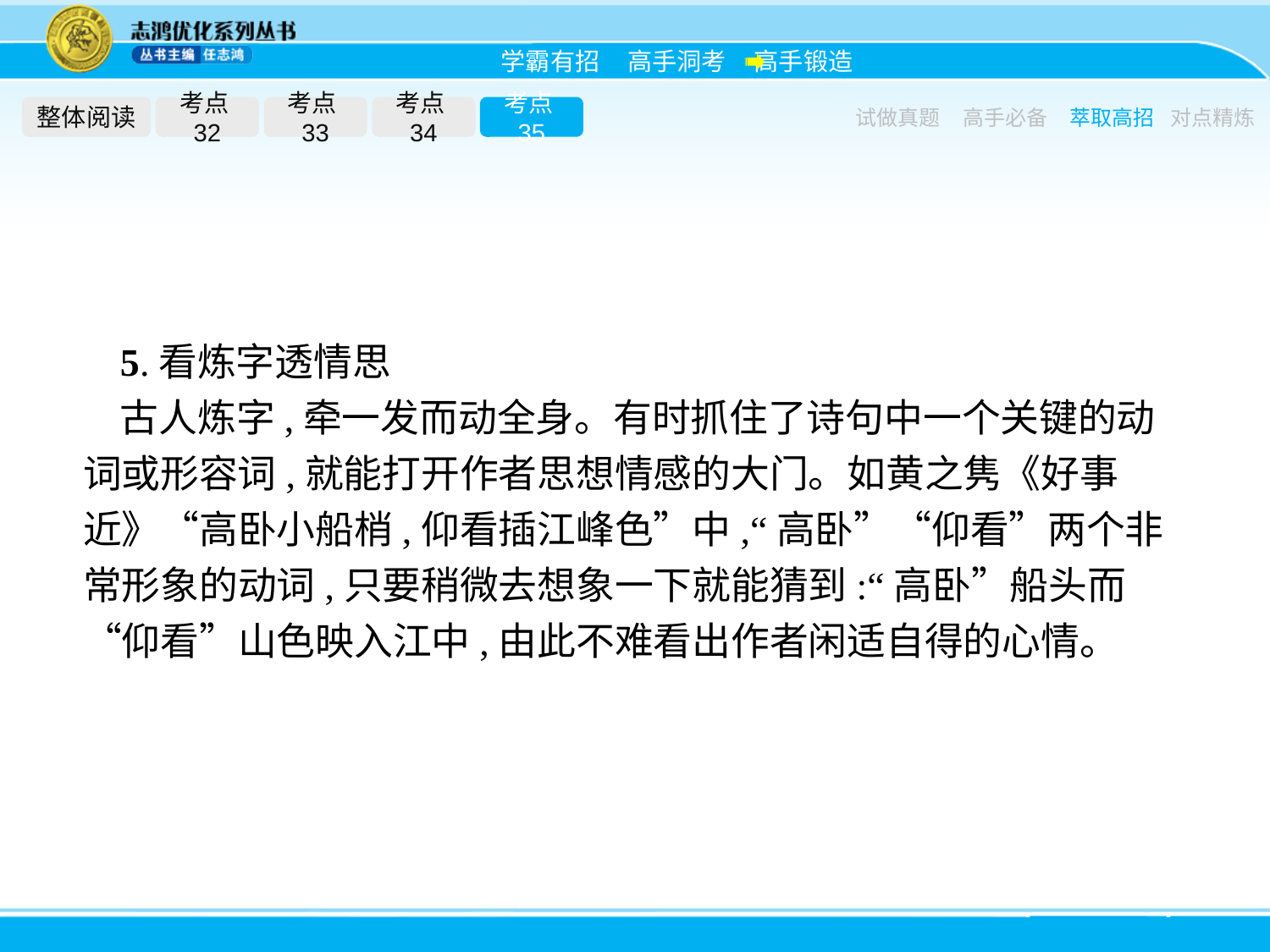

整体阅读
考点32
考点33
考点34
考点35
试做真题
高手必备
萃取高招
对点精炼
5.看炼字透情思
古人炼字,牵一发而动全身。有时抓住了诗句中一个关键的动词或形容词,就能打开作者思想情感的大门。如黄之隽《好事近》“高卧小船梢,仰看插江峰色”中,“高卧”“仰看”两个非常形象的动词,只要稍微去想象一下就能猜到:“高卧”船头而“仰看”山色映入江中,由此不难看出作者闲适自得的心情。